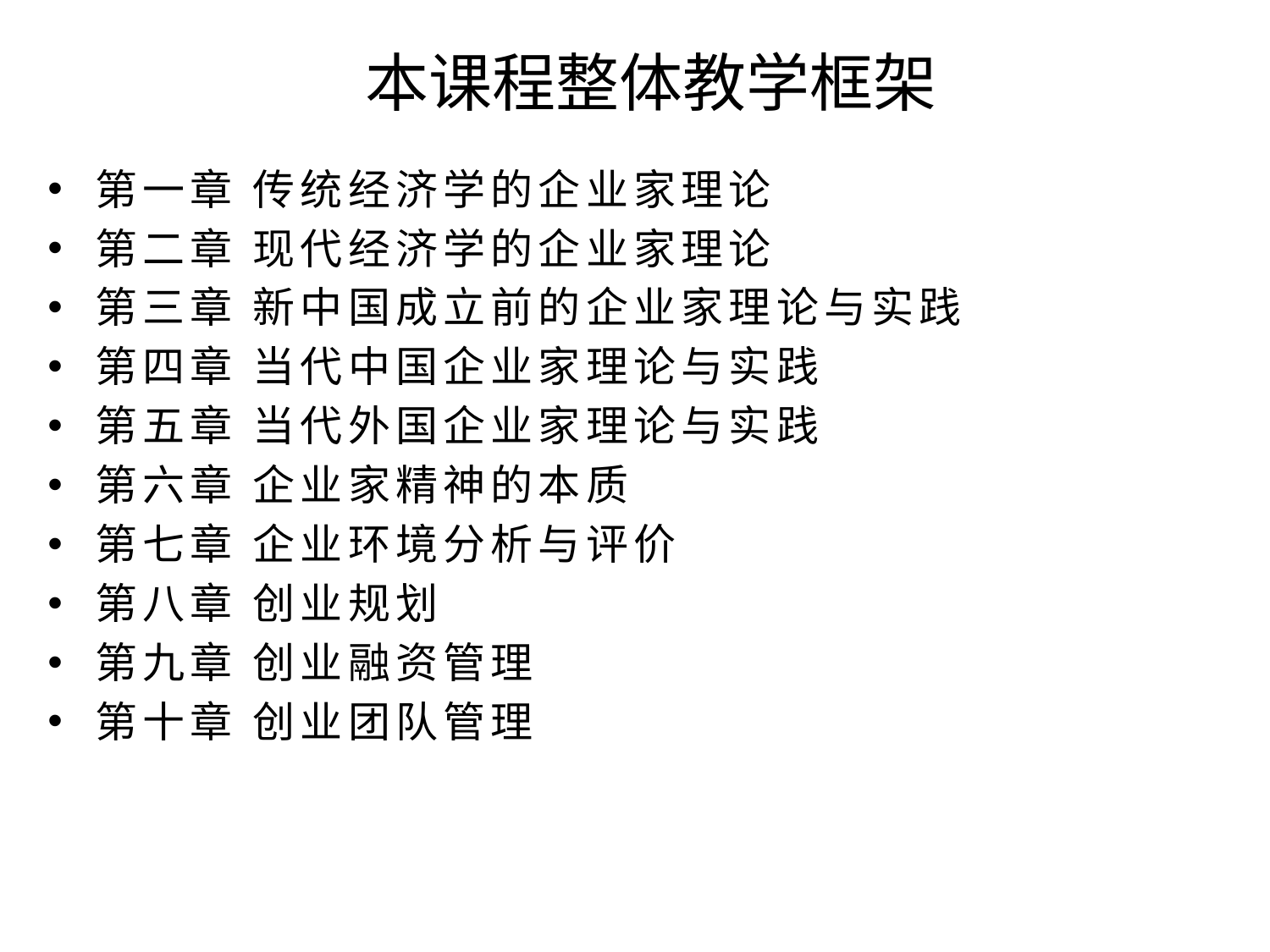

# 本课程整体教学框架
第一章 传统经济学的企业家理论
第二章 现代经济学的企业家理论
第三章 新中国成立前的企业家理论与实践
第四章 当代中国企业家理论与实践
第五章 当代外国企业家理论与实践
第六章 企业家精神的本质
第七章 企业环境分析与评价
第八章 创业规划
第九章 创业融资管理
第十章 创业团队管理